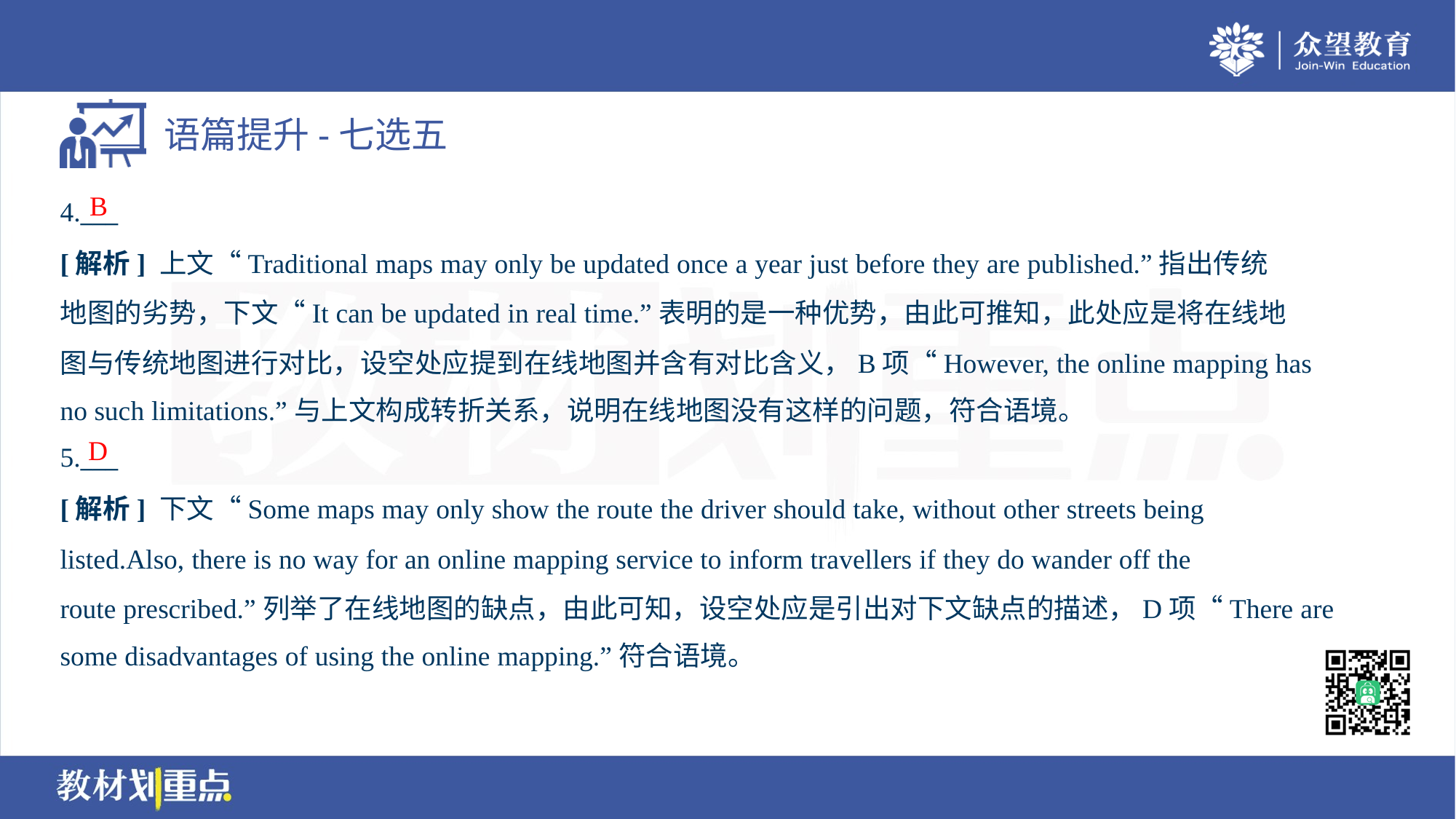

B
4.___
[解析] 上文“Traditional maps may only be updated once a year just before they are published.”指出传统
地图的劣势，下文“It can be updated in real time.”表明的是一种优势，由此可推知，此处应是将在线地
图与传统地图进行对比，设空处应提到在线地图并含有对比含义，B项“However, the online mapping has
no such limitations.”与上文构成转折关系，说明在线地图没有这样的问题，符合语境。
D
5.___
[解析] 下文“Some maps may only show the route the driver should take, without other streets being
listed.Also, there is no way for an online mapping service to inform travellers if they do wander off the
route prescribed.”列举了在线地图的缺点，由此可知，设空处应是引出对下文缺点的描述，D项“There are
some disadvantages of using the online mapping.”符合语境。